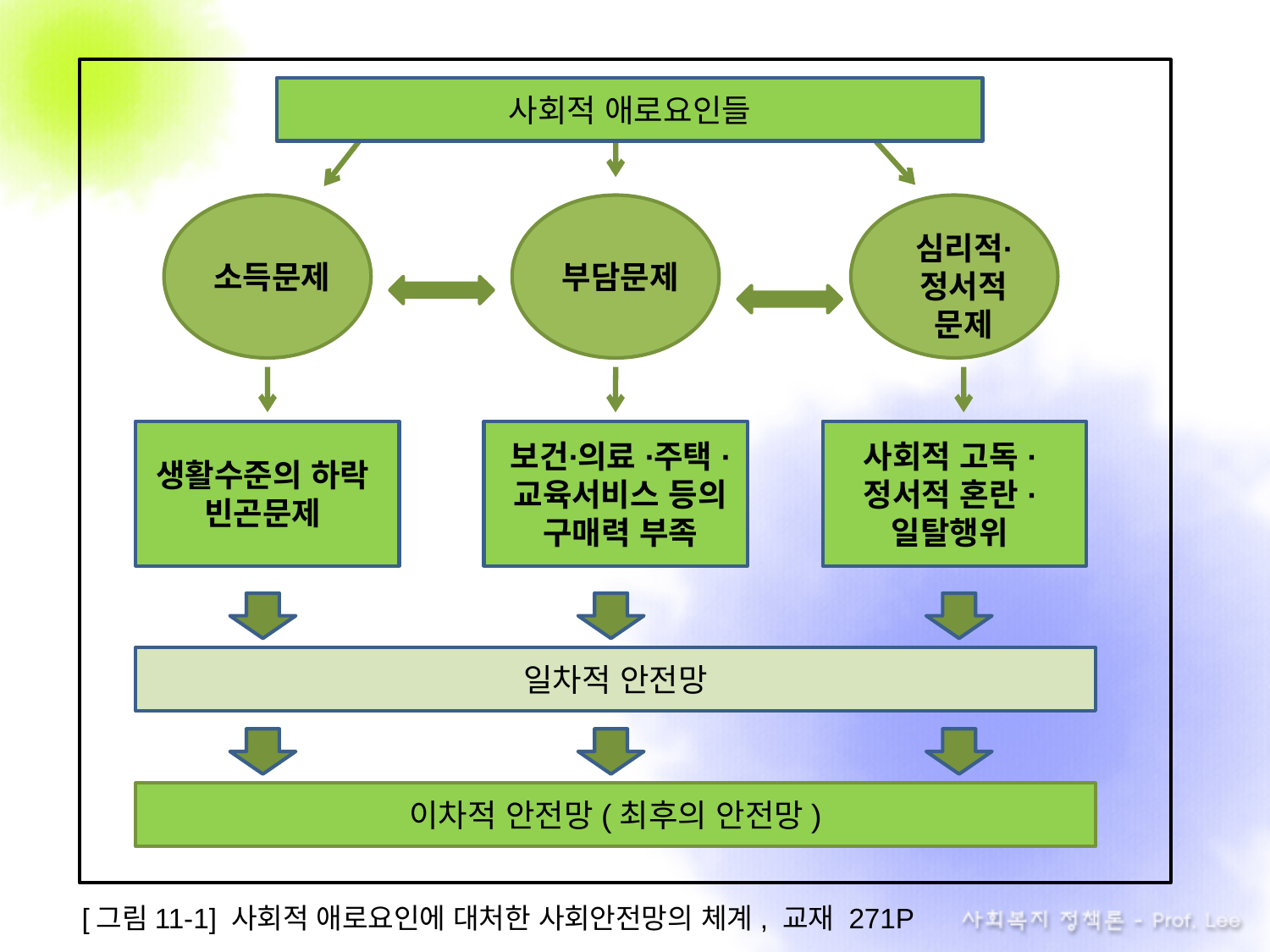

사회적 애로요인들

소득문제
부담문제
심리적∙
정서적
문제

생활수준의 하락
빈곤문제
보건∙의료 ∙주택 ∙교육서비스 등의
구매력 부족
사회적 고독 ∙
정서적 혼란 ∙
일탈행위
일차적 안전망
이차적 안전망(최후의 안전망)
[그림11-1] 사회적 애로요인에 대처한 사회안전망의 체계, 교재 271P